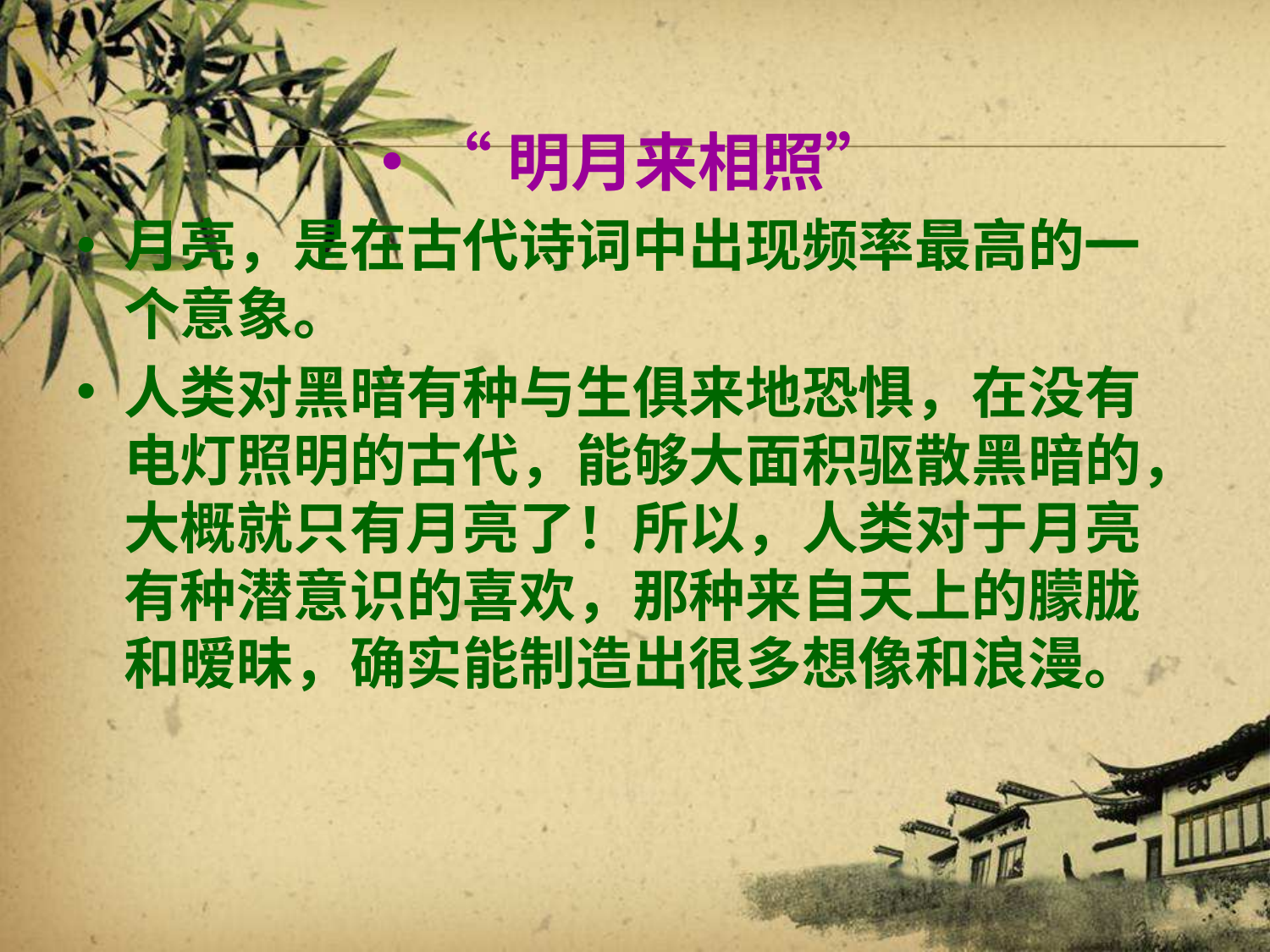

#
“明月来相照”
月亮，是在古代诗词中出现频率最高的一个意象。
人类对黑暗有种与生俱来地恐惧，在没有电灯照明的古代，能够大面积驱散黑暗的，大概就只有月亮了！所以，人类对于月亮有种潜意识的喜欢，那种来自天上的朦胧和暧昧，确实能制造出很多想像和浪漫。